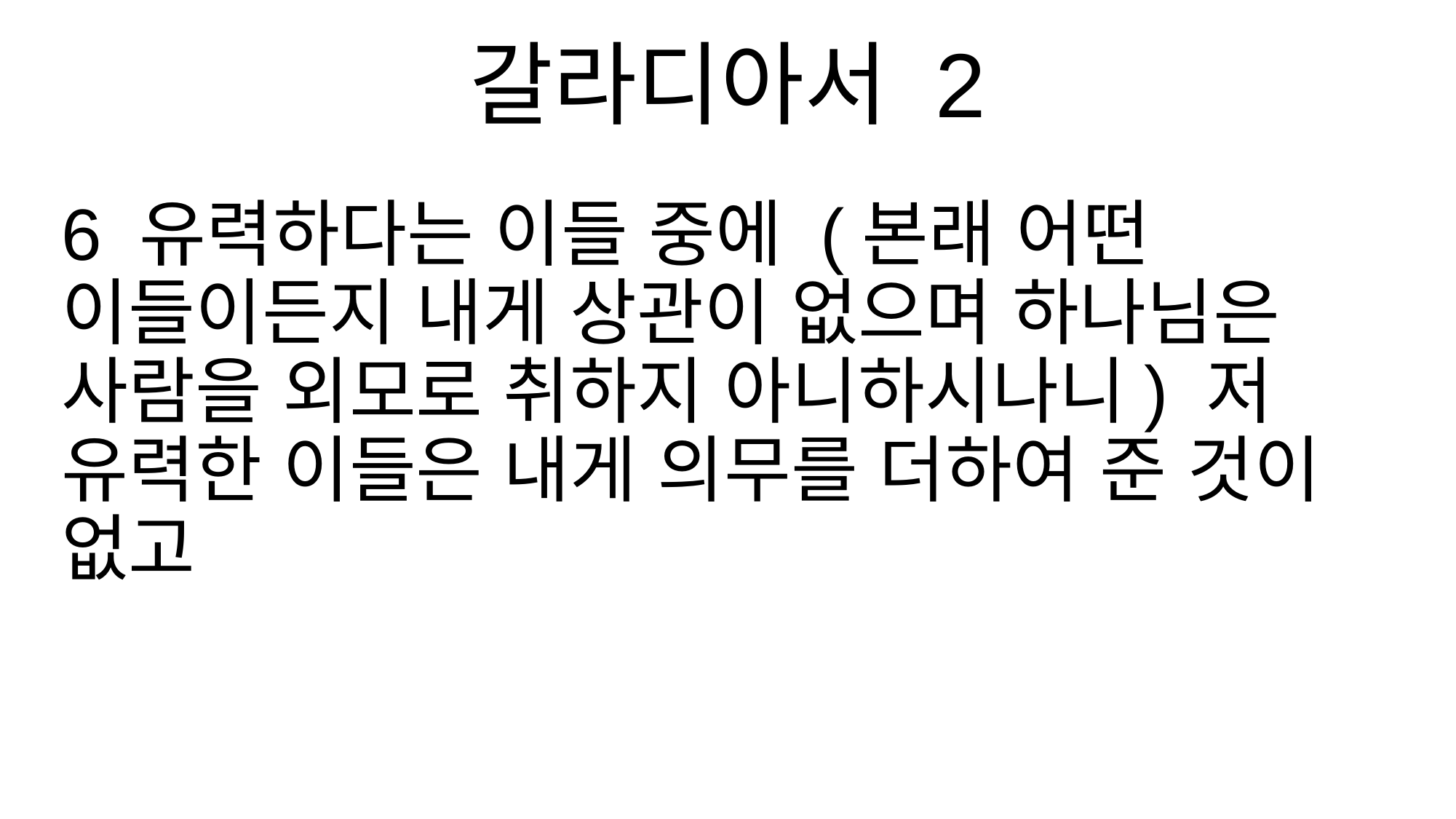

갈라디아서 2
6 유력하다는 이들 중에 (본래 어떤 이들이든지 내게 상관이 없으며 하나님은 사람을 외모로 취하지 아니하시나니) 저 유력한 이들은 내게 의무를 더하여 준 것이 없고